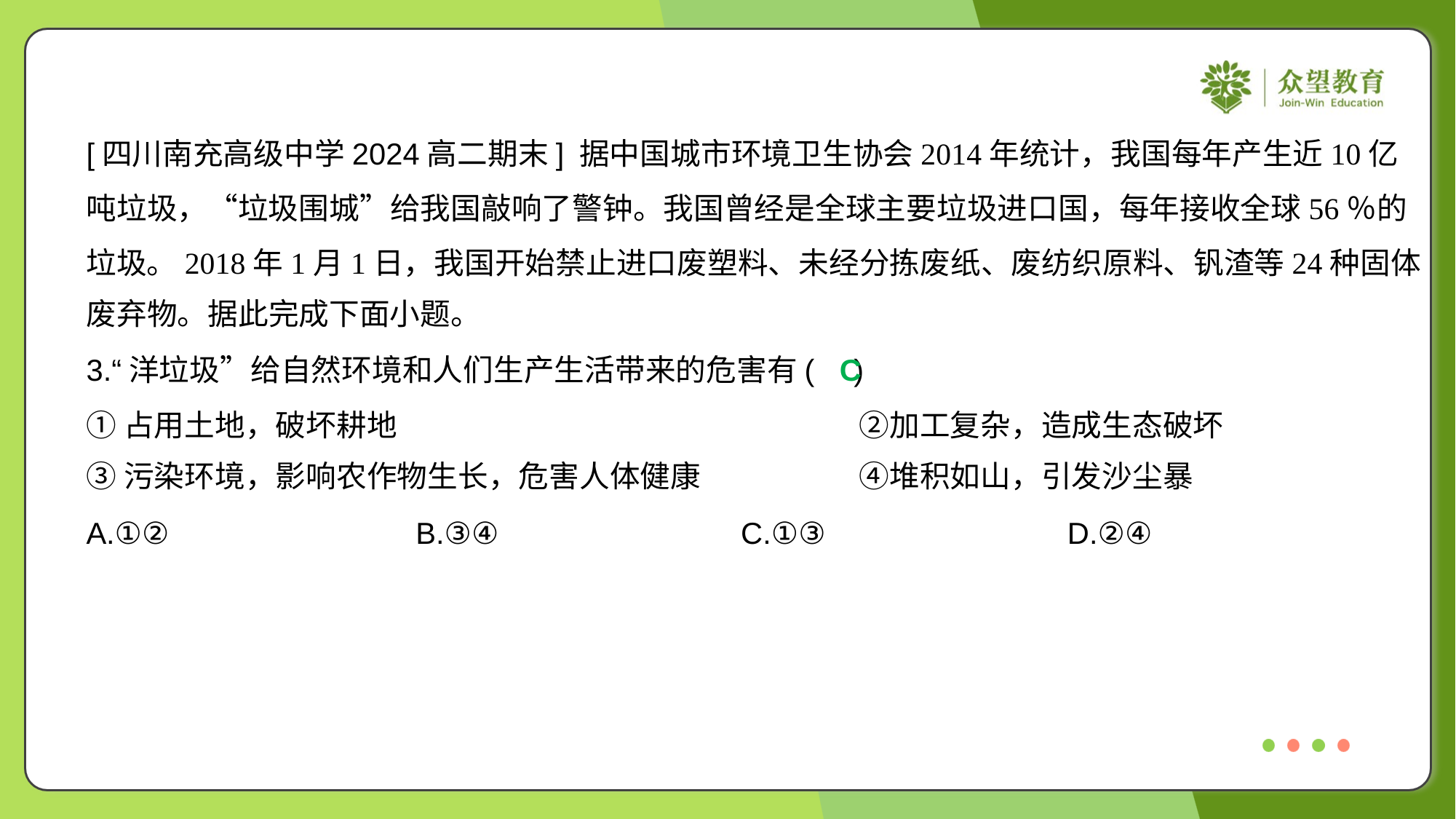

[四川南充高级中学2024高二期末] 据中国城市环境卫生协会2014年统计，我国每年产生近10亿
吨垃圾，“垃圾围城”给我国敲响了警钟。我国曾经是全球主要垃圾进口国，每年接收全球56％的
垃圾。2018年1月1日，我国开始禁止进口废塑料、未经分拣废纸、废纺织原料、钒渣等24种固体
废弃物。据此完成下面小题。
3.“洋垃圾”给自然环境和人们生产生活带来的危害有(     )
C
①占用土地，破坏耕地	②加工复杂，造成生态破坏
③污染环境，影响农作物生长，危害人体健康	④堆积如山，引发沙尘暴
A.①②	B.③④	C.①③	D.②④